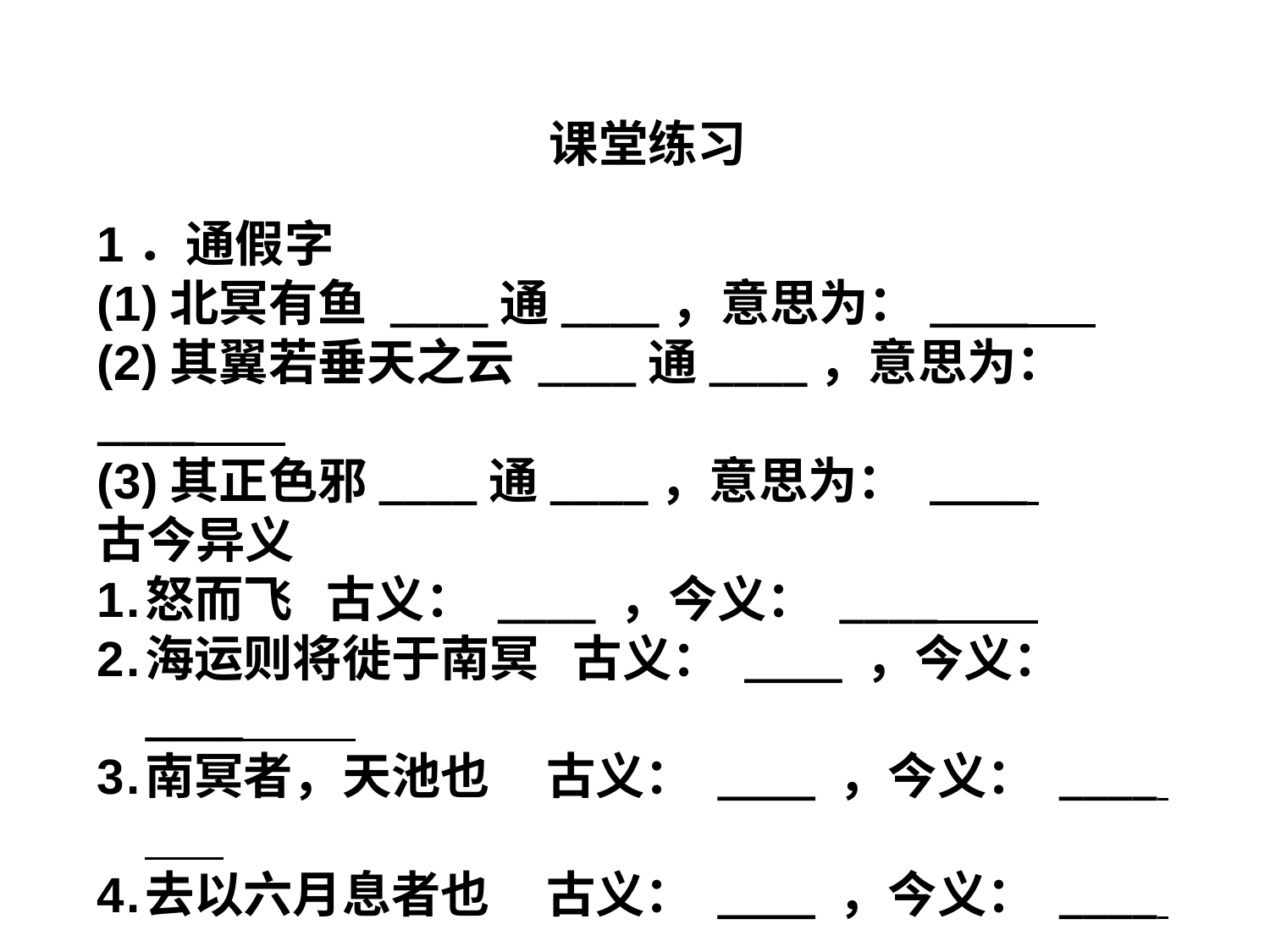

课堂练习
1．通假字
(1)北冥有鱼 ____通____，意思为：____
(2)其翼若垂天之云 ____通____，意思为：____
(3)其正色邪____通____，意思为： ____
古今异义
怒而飞   古义： ____ ，今义： ____
海运则将徙于南冥   古义： ____ ，今义： ____
南冥者，天池也     古义： ____ ，今义： ____
去以六月息者也     古义： ____ ，今义： ____
5.野马也，尘埃也    古义： ____ ，今义： ___